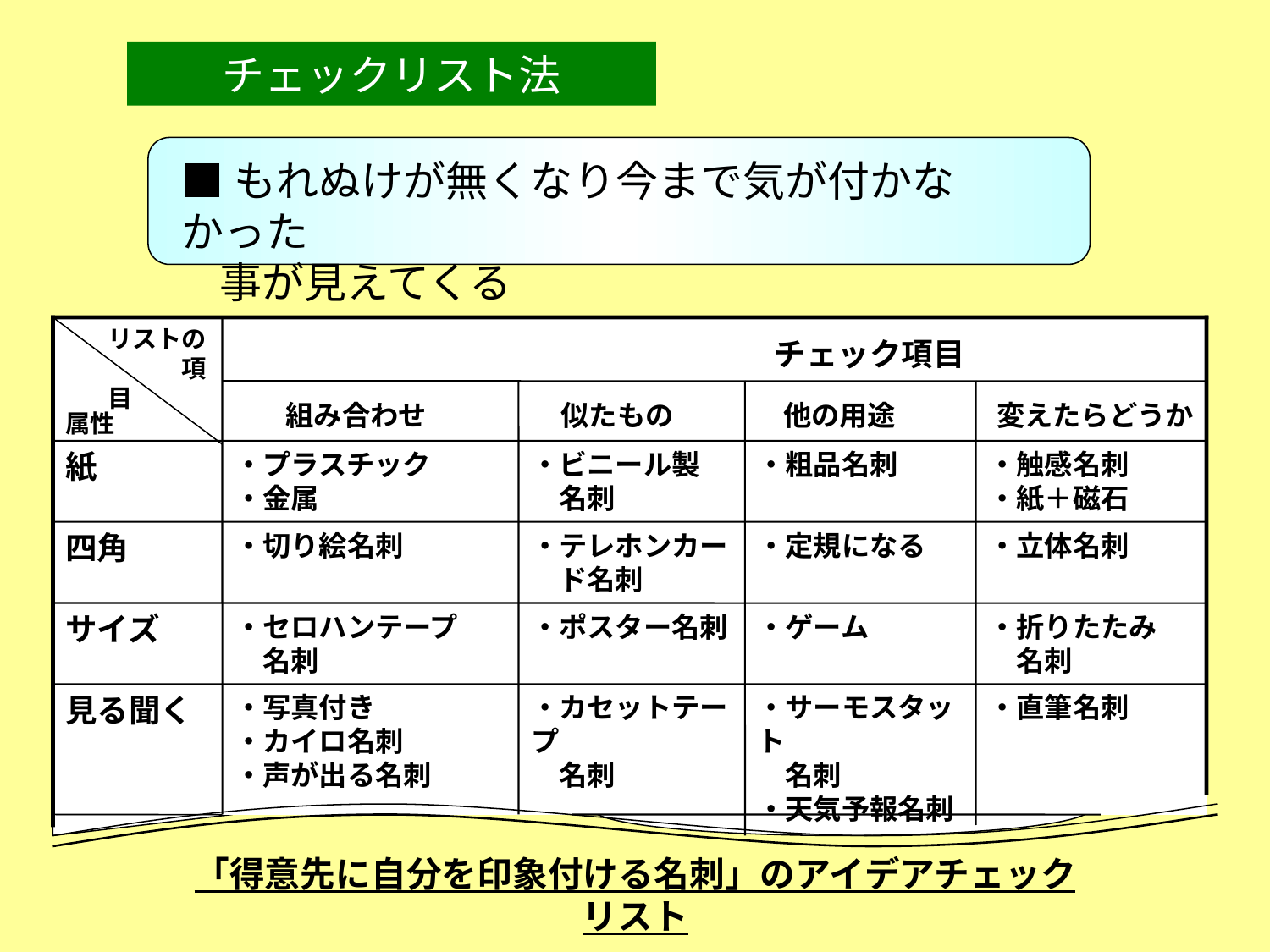

チェックリスト法

■もれぬけが無くなり今まで気が付かなかった
    事が見えてくる

リストの
　　　項目

　　　　　　　　　　　　　　　　　チェック項目

       組み合わせ
  似たもの
  他の用途
変えたらどうか
属性
紙

・プラスチック
・金属
・ビニール製
　名刺
・粗品名刺
・触感名刺
・紙＋磁石
四角

・切り絵名刺
・テレホンカー
　ド名刺
・定規になる
・立体名刺
サイズ

・セロハンテープ
　名刺
・ポスター名刺
・ゲーム
・折りたたみ
　名刺
見る聞く

・写真付き
・カイロ名刺
・声が出る名刺
・カセットテープ
　名刺
・サーモスタット
　名刺
・天気予報名刺
・直筆名刺

「得意先に自分を印象付ける名刺」のアイデアチェックリスト